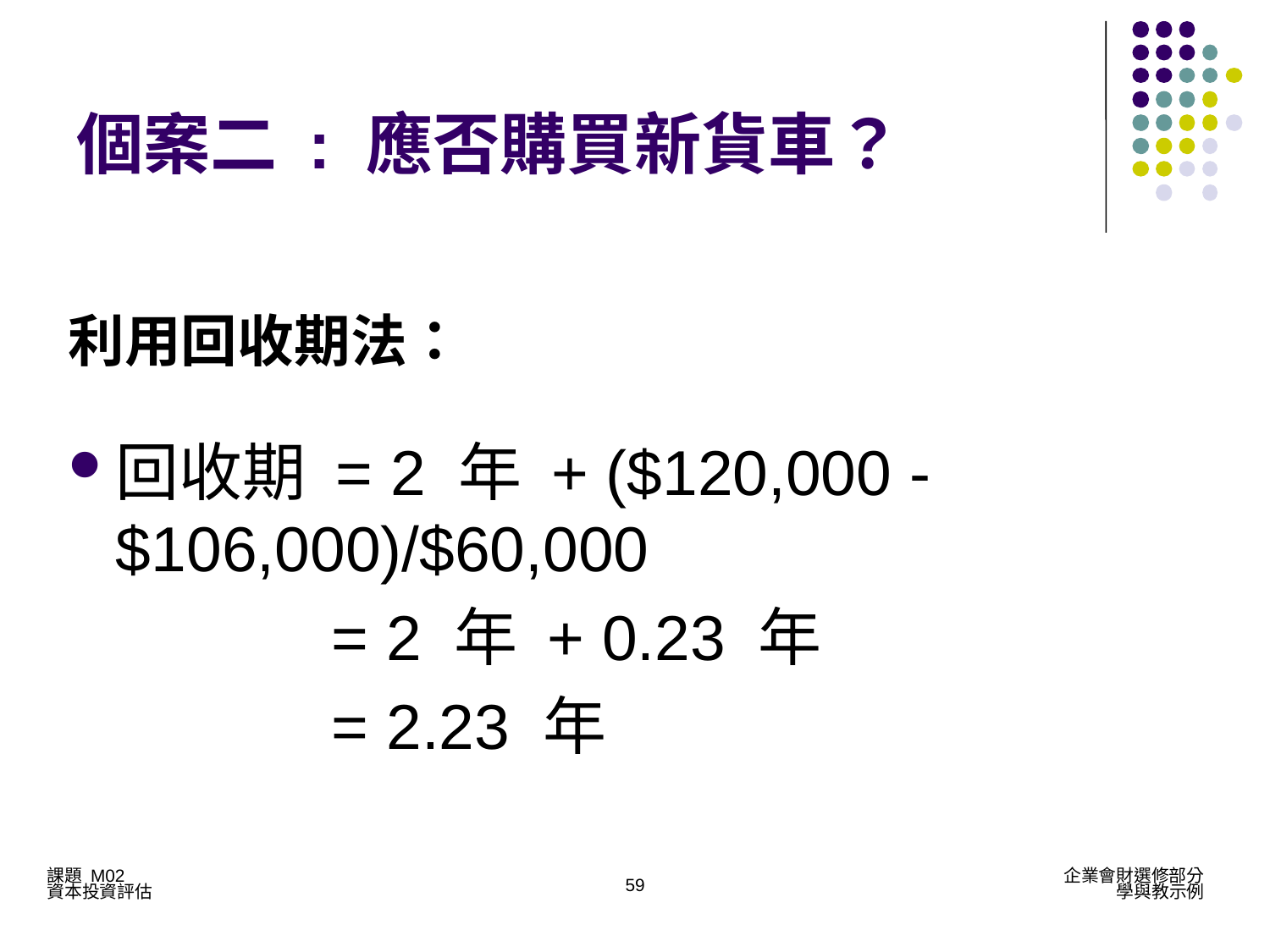

個案二 : 應否購買新貨車？
利用回收期法：
回收期 = 2 年 + ($120,000 - $106,000)/$60,000
               = 2 年 + 0.23 年
               = 2.23 年

59